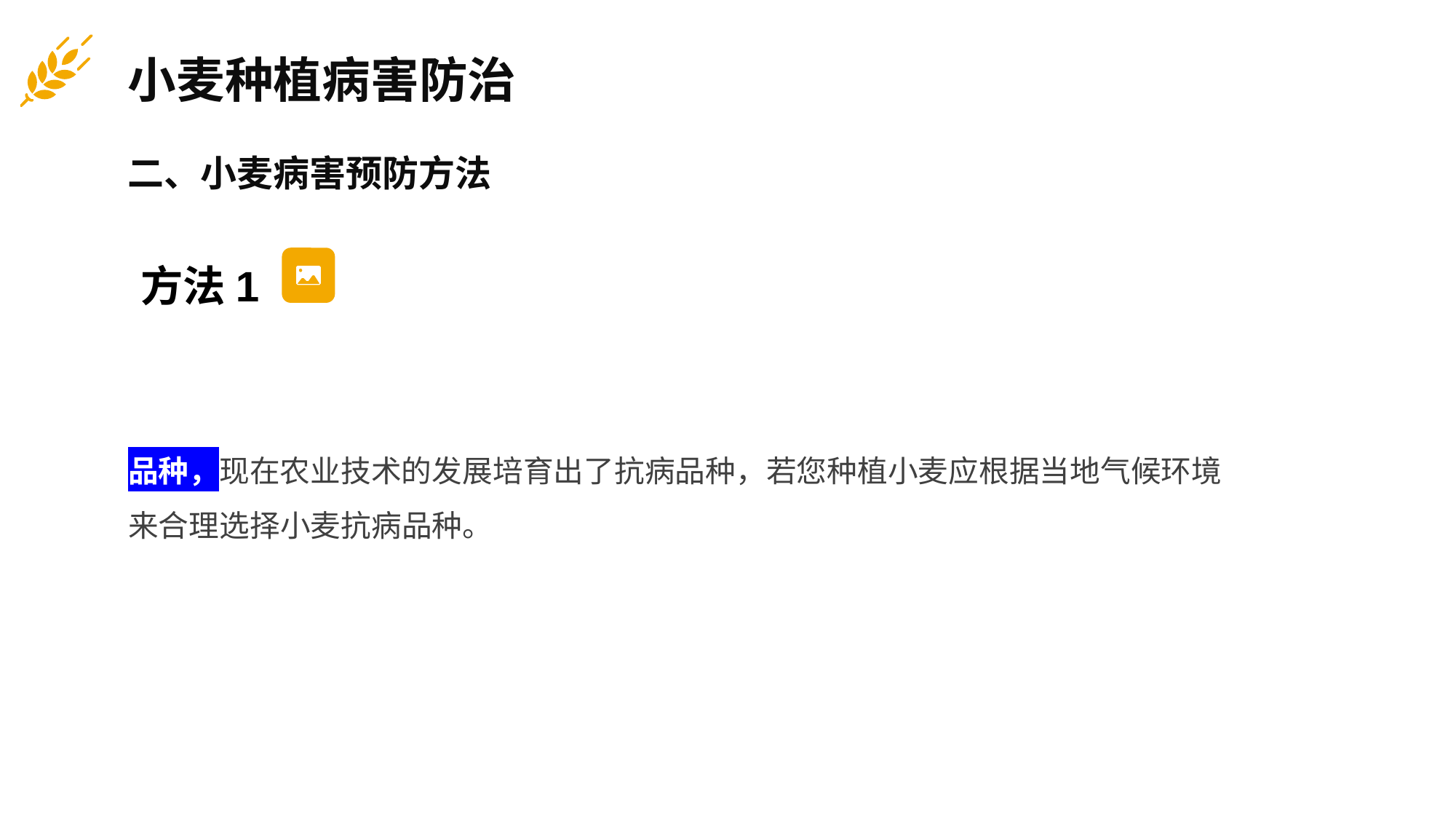

小麦种植病害防治

二、小麦病害预防方法

方法1
品种，现在农业技术的发展培育出了抗病品种，若您种植小麦应根据当地气候环境来合理选择小麦抗病品种。